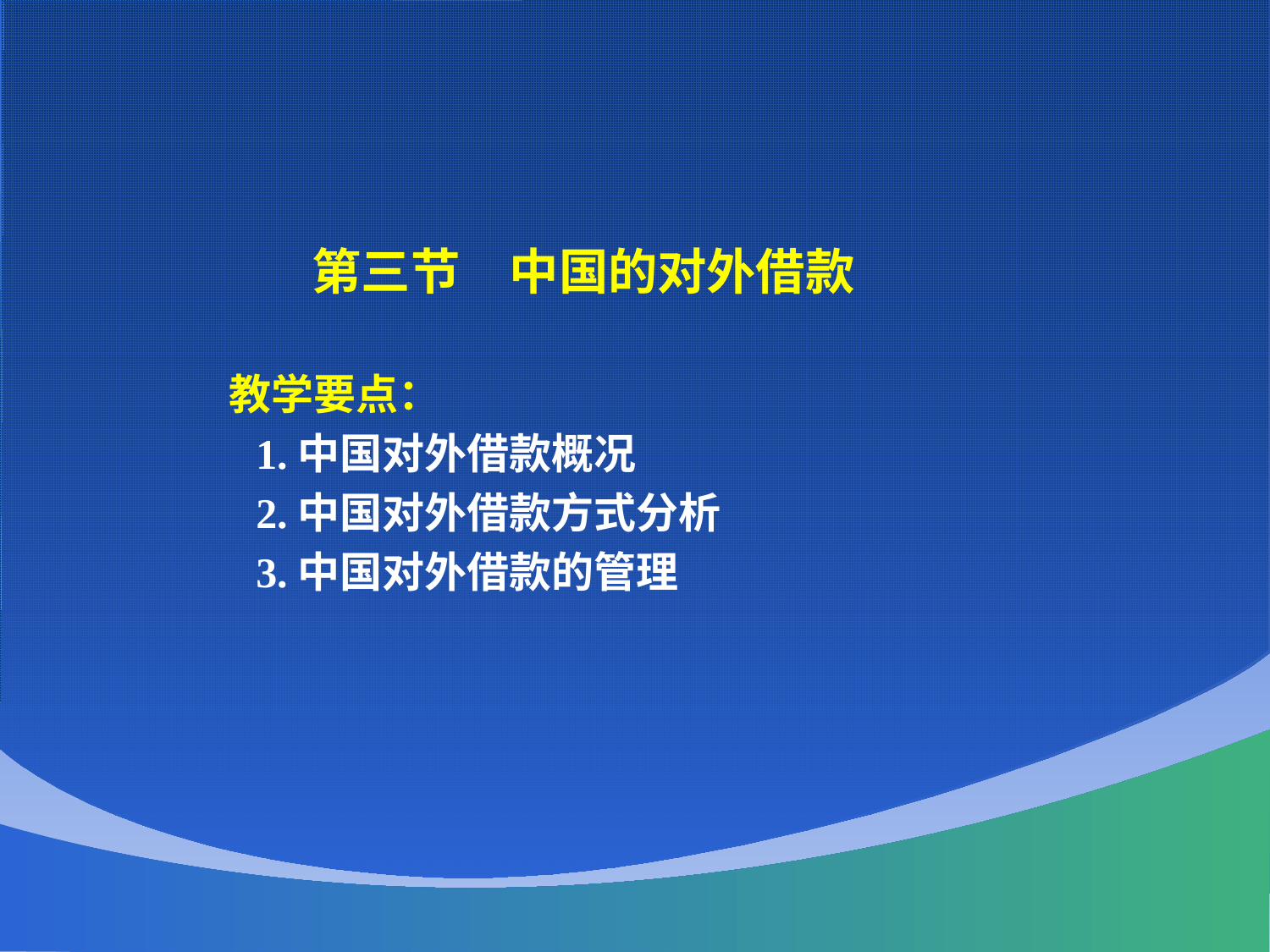

第三节　中国的对外借款

               教学要点：
                 1.中国对外借款概况
                 2.中国对外借款方式分析
                 3.中国对外借款的管理